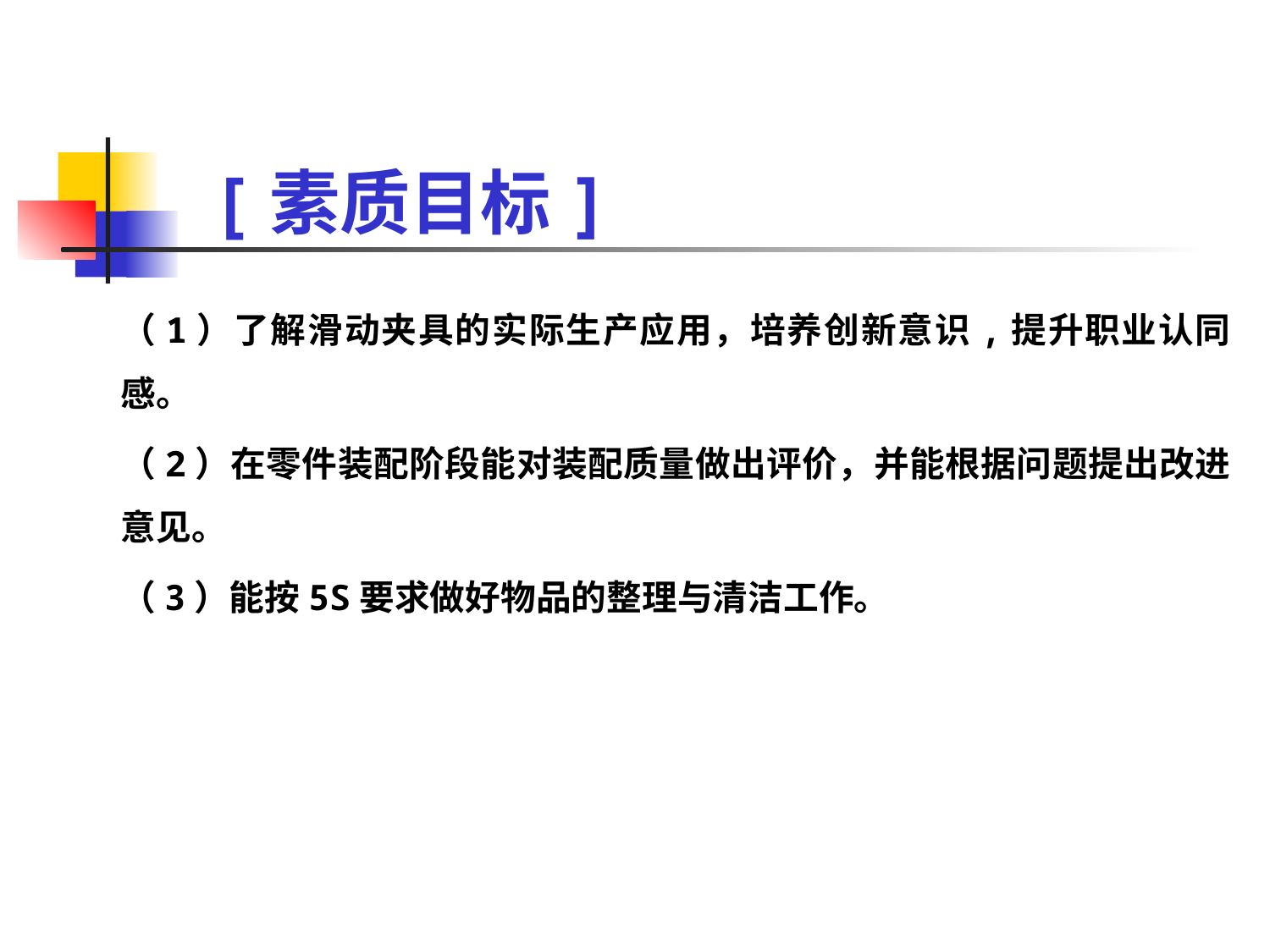

# [素质目标]
（1）了解滑动夹具的实际生产应用，培养创新意识,提升职业认同感。
（2）在零件装配阶段能对装配质量做出评价，并能根据问题提出改进意见。
（3）能按5S要求做好物品的整理与清洁工作。